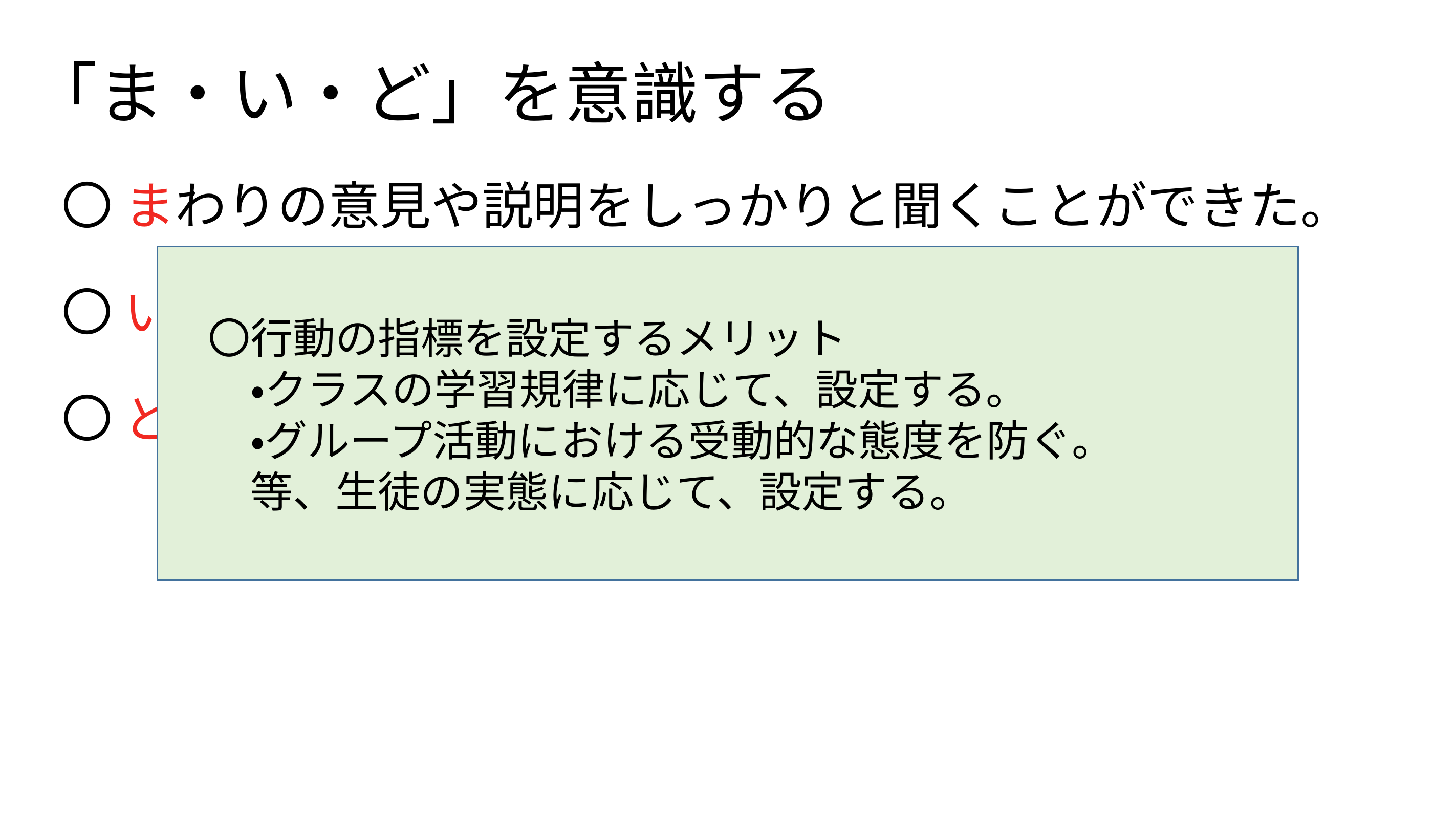

# 「ま・い・ど」を意識する
〇 まわりの意見や説明をしっかりと聞くことができた。
〇 いけんを述べることや、説明もしっかりできた。
〇 どの役割にも責任を持って取り組むことができた。
　〇行動の指標を設定するメリット
　　・クラスの学習規律に応じて、設定する。
　　・グループ活動における受動的な態度を防ぐ。
　　等、生徒の実態に応じて、設定する。